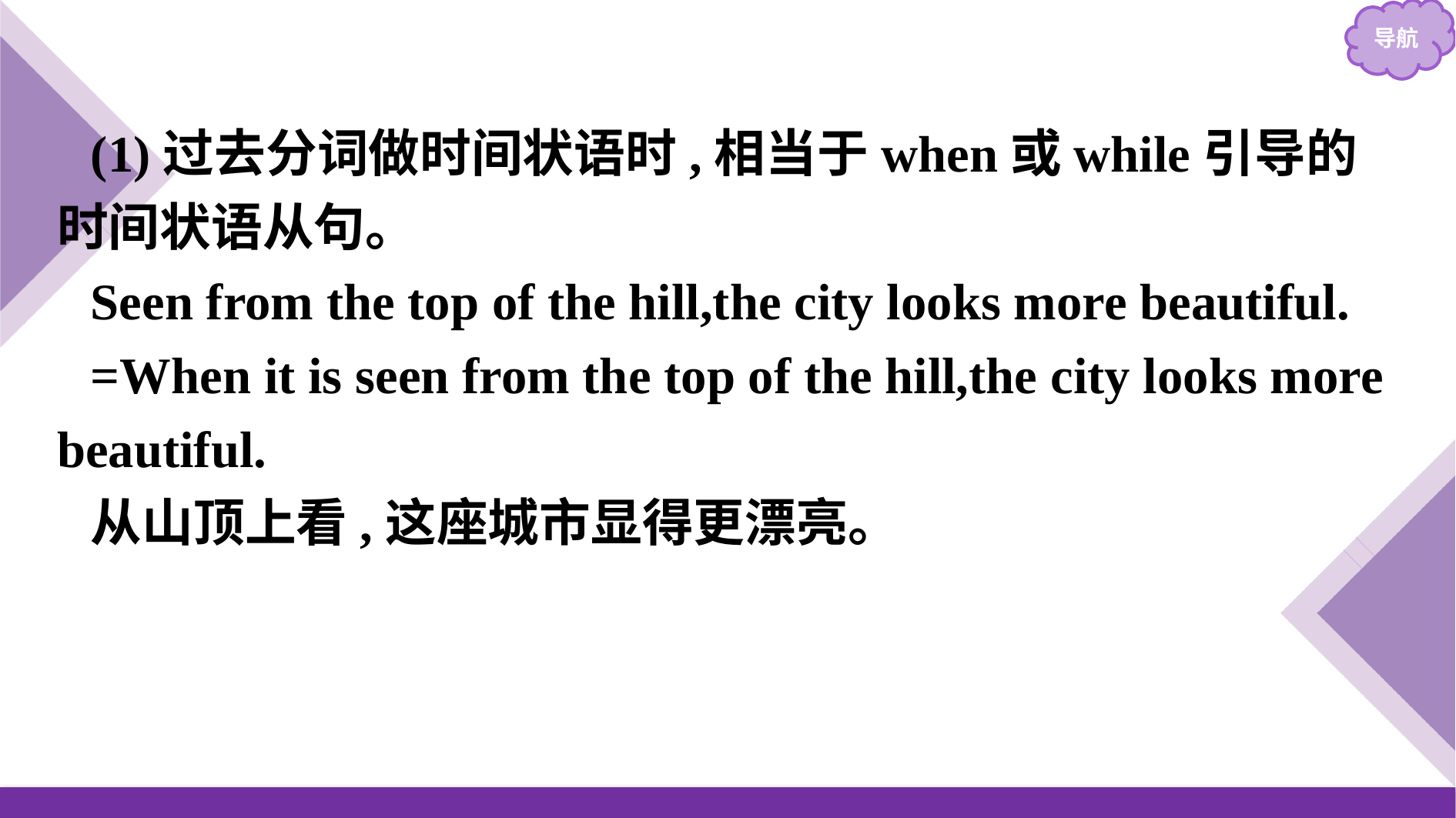

(1)过去分词做时间状语时,相当于when或while引导的时间状语从句。
Seen from the top of the hill,the city looks more beautiful.
=When it is seen from the top of the hill,the city looks more beautiful.
从山顶上看,这座城市显得更漂亮。